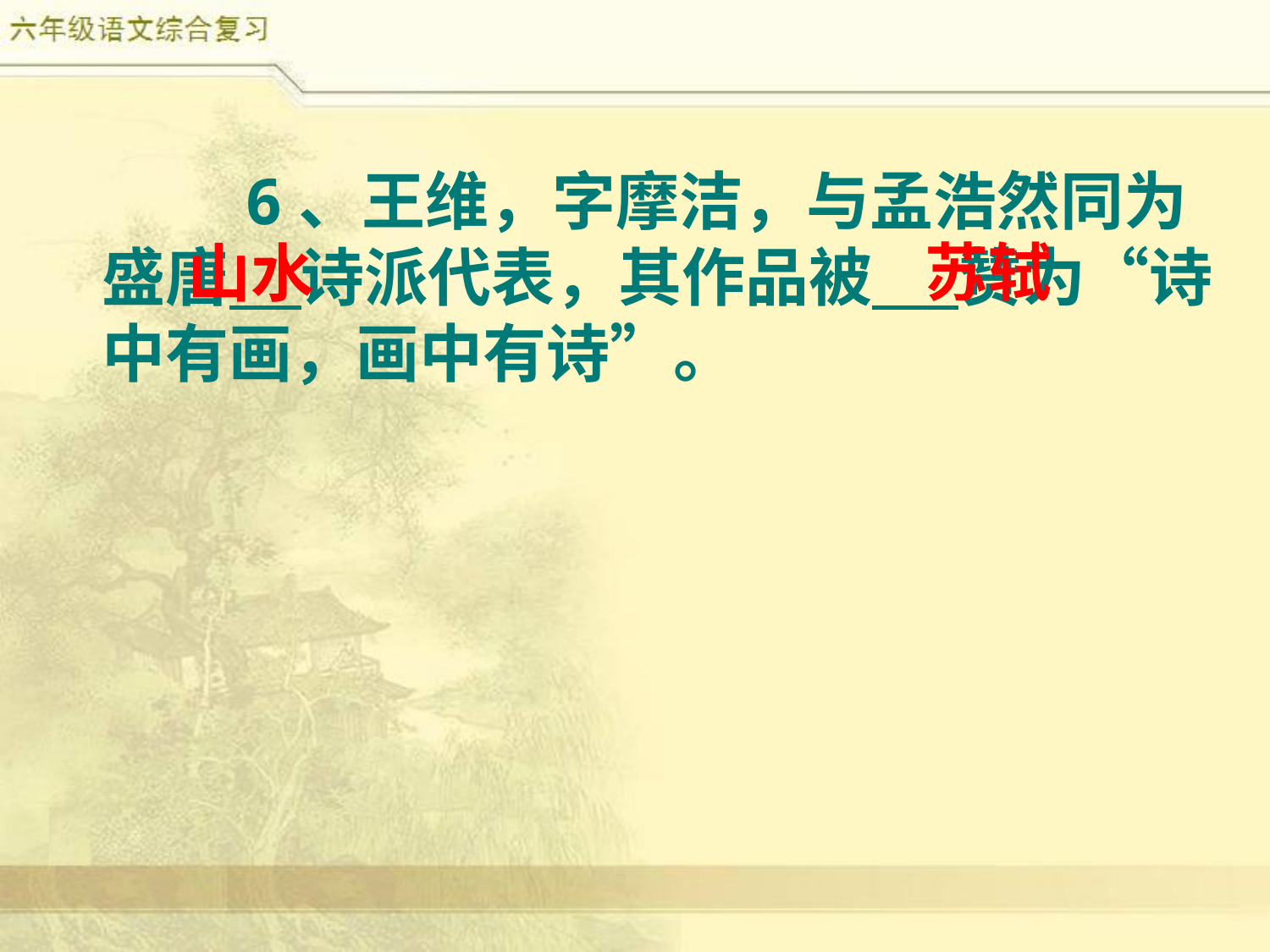

6、王维，字摩洁，与孟浩然同为盛唐     诗派代表，其作品被      赞为“诗中有画，画中有诗”。
苏轼
山水